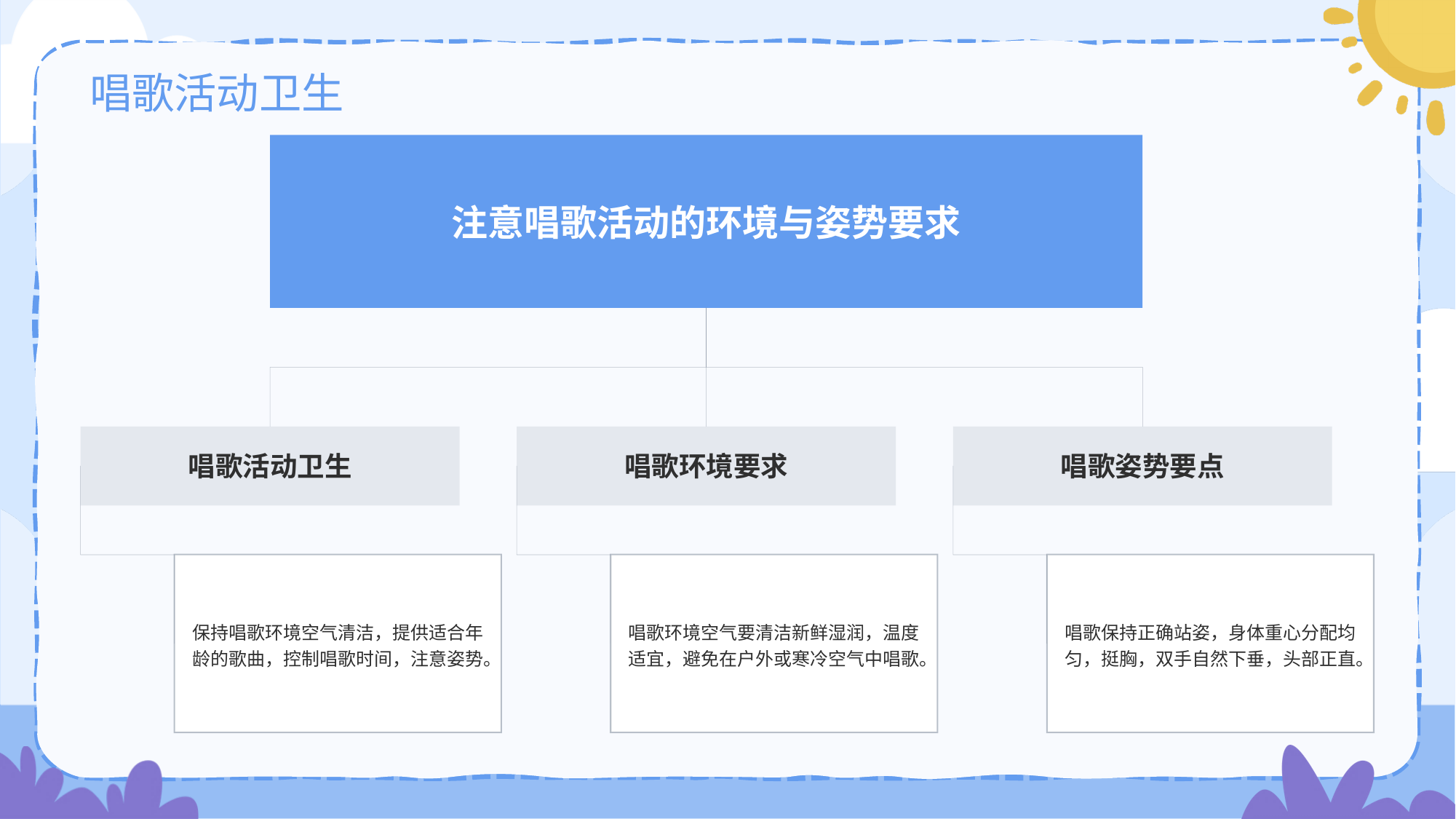

# 唱歌活动卫生
注意唱歌活动的环境与姿势要求
唱歌活动卫生
保持唱歌环境空气清洁，提供适合年龄的歌曲，控制唱歌时间，注意姿势。
唱歌环境要求
唱歌环境空气要清洁新鲜湿润，温度适宜，避免在户外或寒冷空气中唱歌。
唱歌姿势要点
唱歌保持正确站姿，身体重心分配均匀，挺胸，双手自然下垂，头部正直。